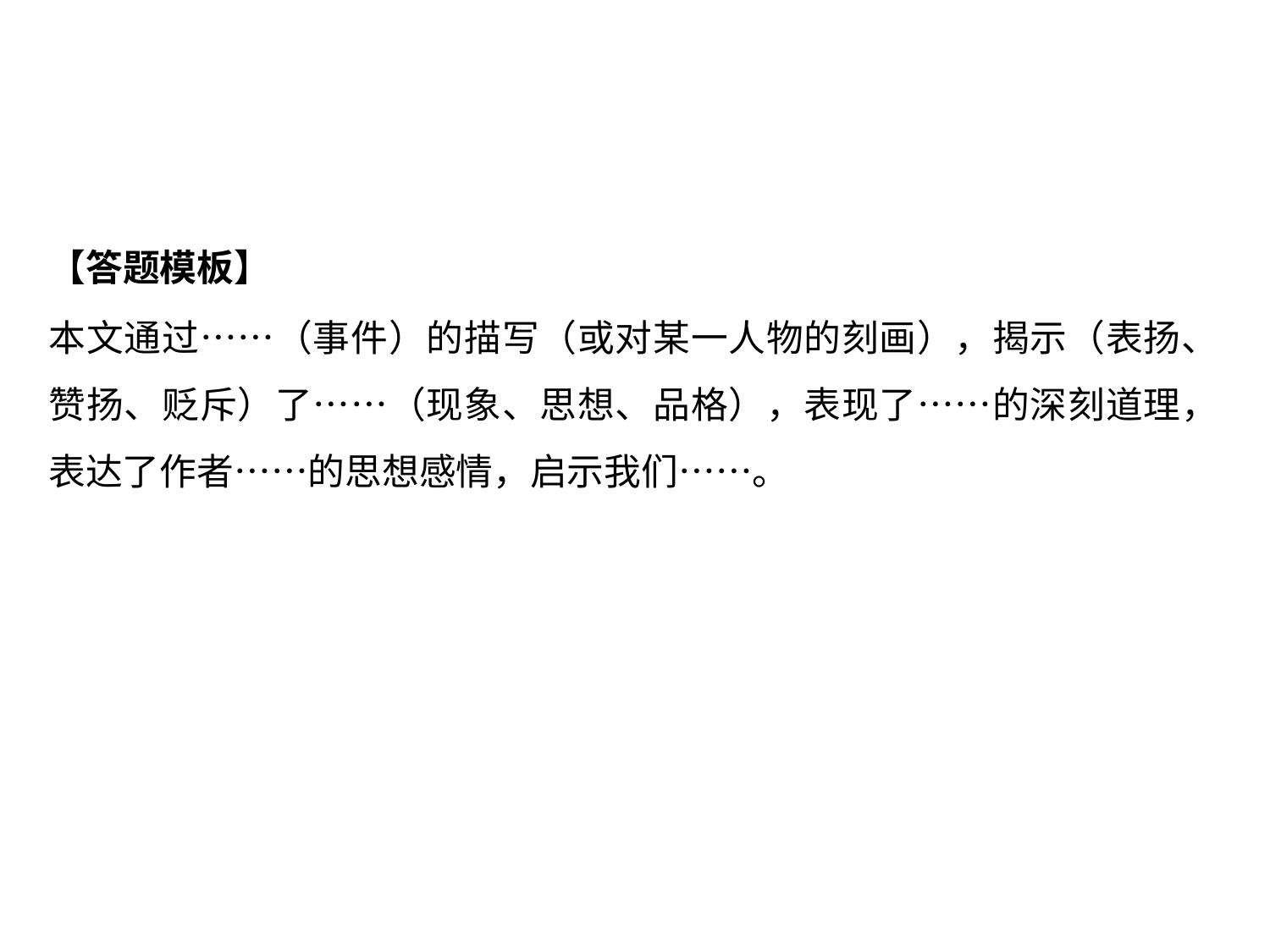

【答题模板】
本文通过……（事件）的描写（或对某一人物的刻画），揭示（表扬、赞扬、贬斥）了……（现象、思想、品格），表现了……的深刻道理，表达了作者……的思想感情，启示我们……。